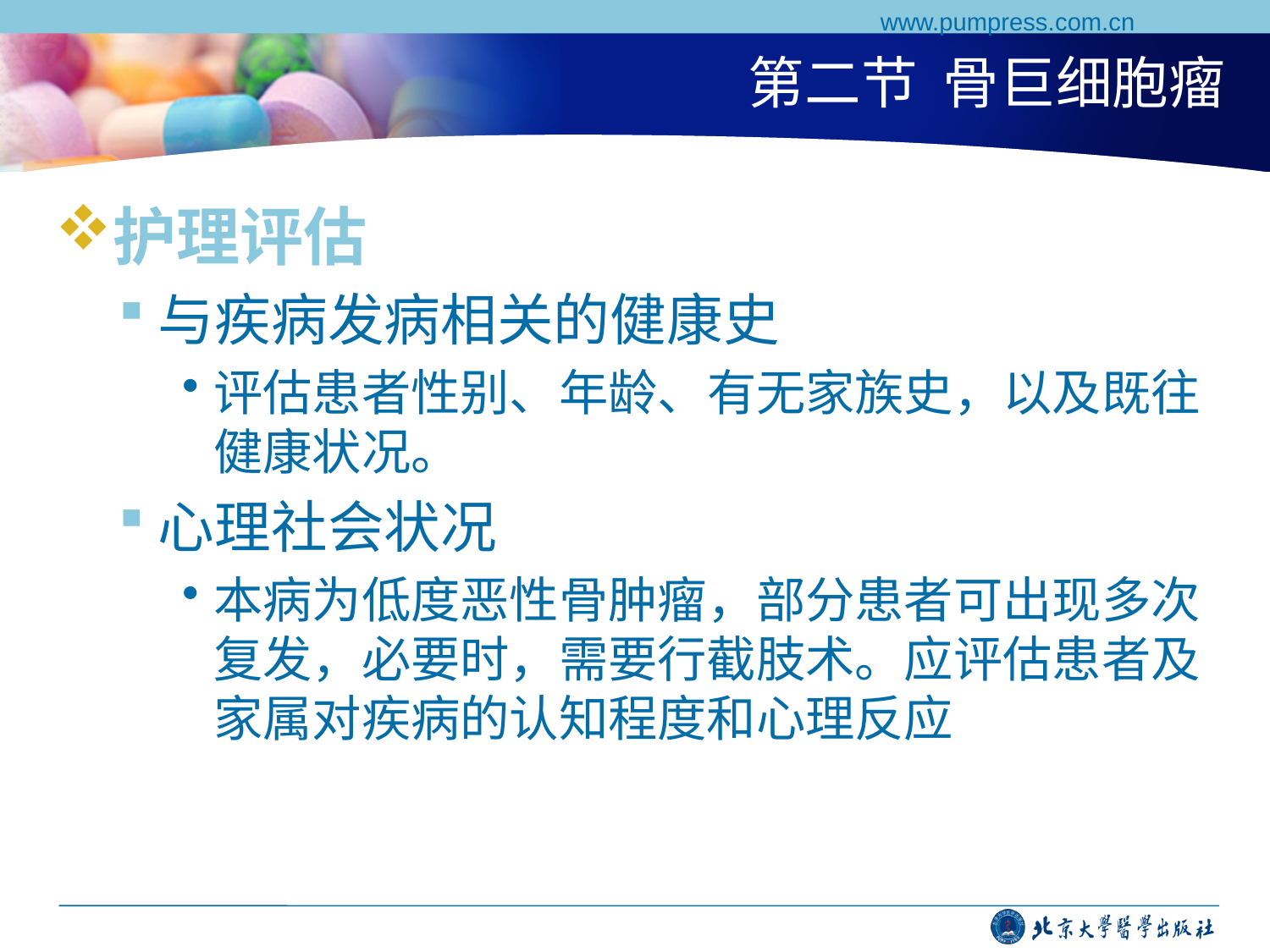

www.pumpress.com.cn
# 第二节  骨巨细胞瘤
护理评估
与疾病发病相关的健康史
评估患者性别、年龄、有无家族史，以及既往健康状况。
心理社会状况
本病为低度恶性骨肿瘤，部分患者可出现多次复发，必要时，需要行截肢术。应评估患者及家属对疾病的认知程度和心理反应